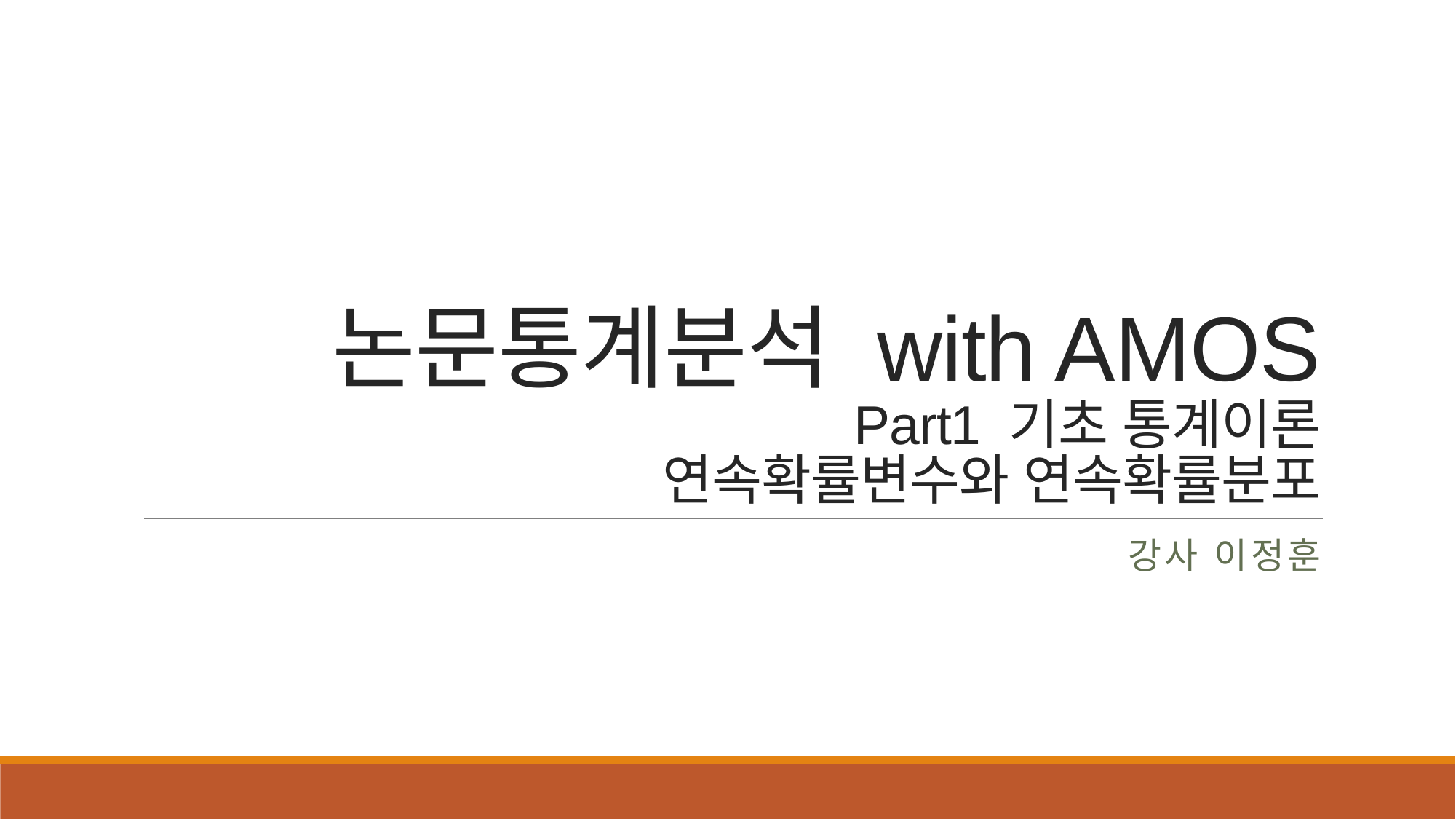

# 논문통계분석 with AMOS Part1 기초 통계이론 연속확률변수와 연속확률분포
강사 이정훈